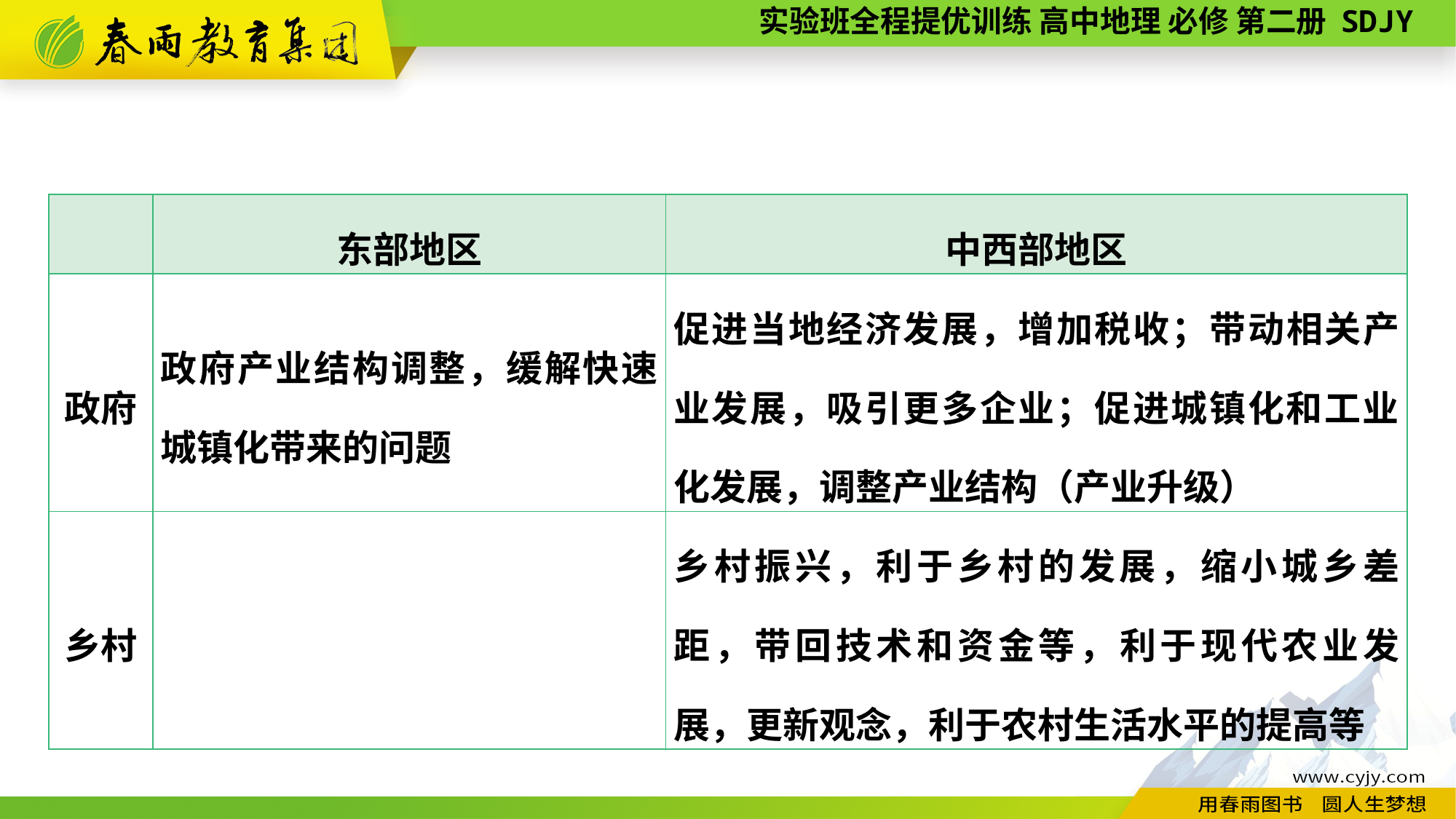

|  | 东部地区 | 中西部地区 |
| --- | --- | --- |
| 政府 | 政府产业结构调整，缓解快速城镇化带来的问题 | 促进当地经济发展，增加税收；带动相关产业发展，吸引更多企业；促进城镇化和工业化发展，调整产业结构（产业升级） |
| 乡村 |  | 乡村振兴，利于乡村的发展，缩小城乡差距，带回技术和资金等，利于现代农业发展，更新观念，利于农村生活水平的提高等 |